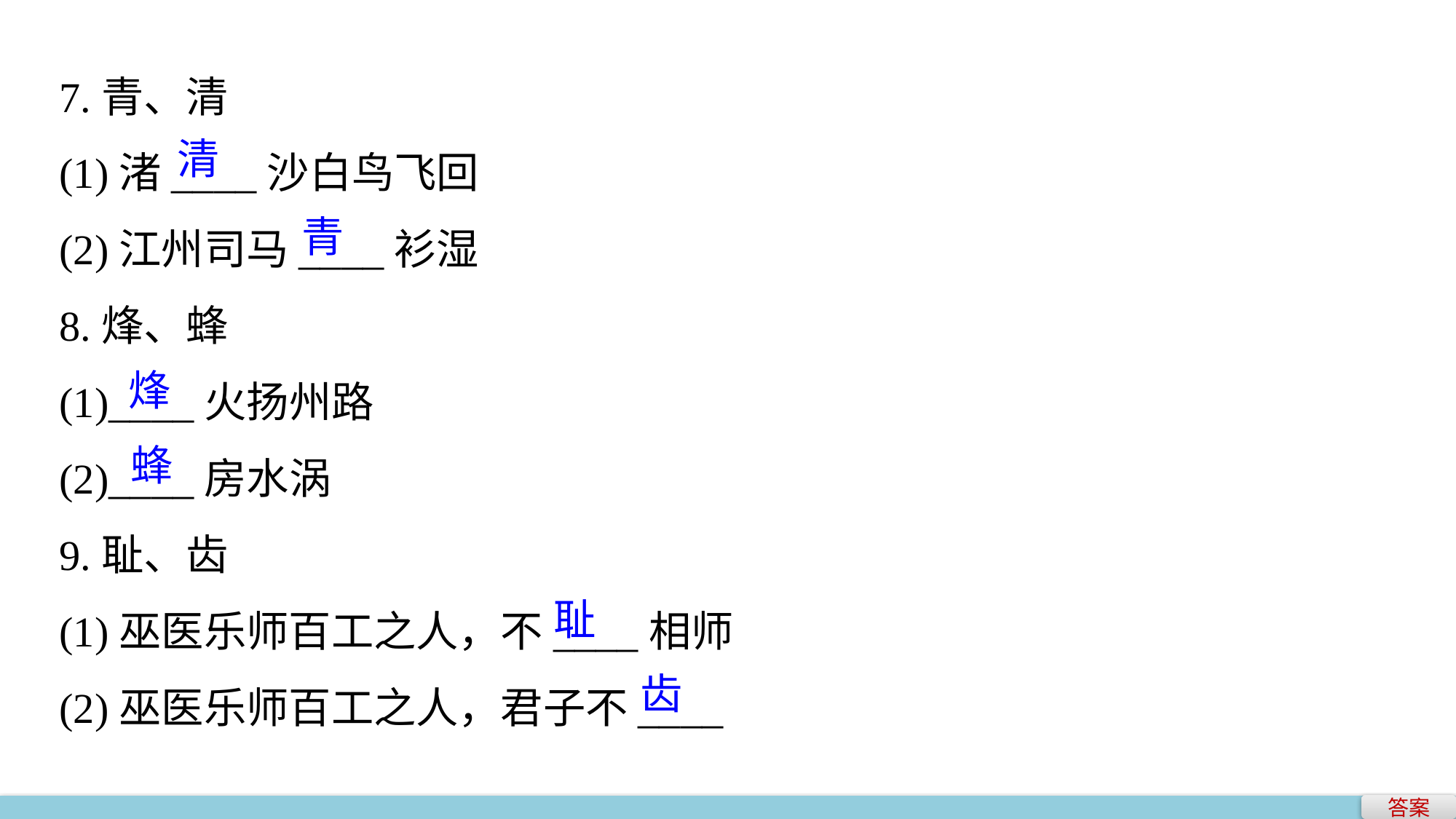

7.青、清
(1)渚____沙白鸟飞回
(2)江州司马____衫湿
8.烽、蜂
(1)____火扬州路
(2)____房水涡
9.耻、齿
(1)巫医乐师百工之人，不____相师
(2)巫医乐师百工之人，君子不____
清
青
烽
蜂
耻
齿
答案